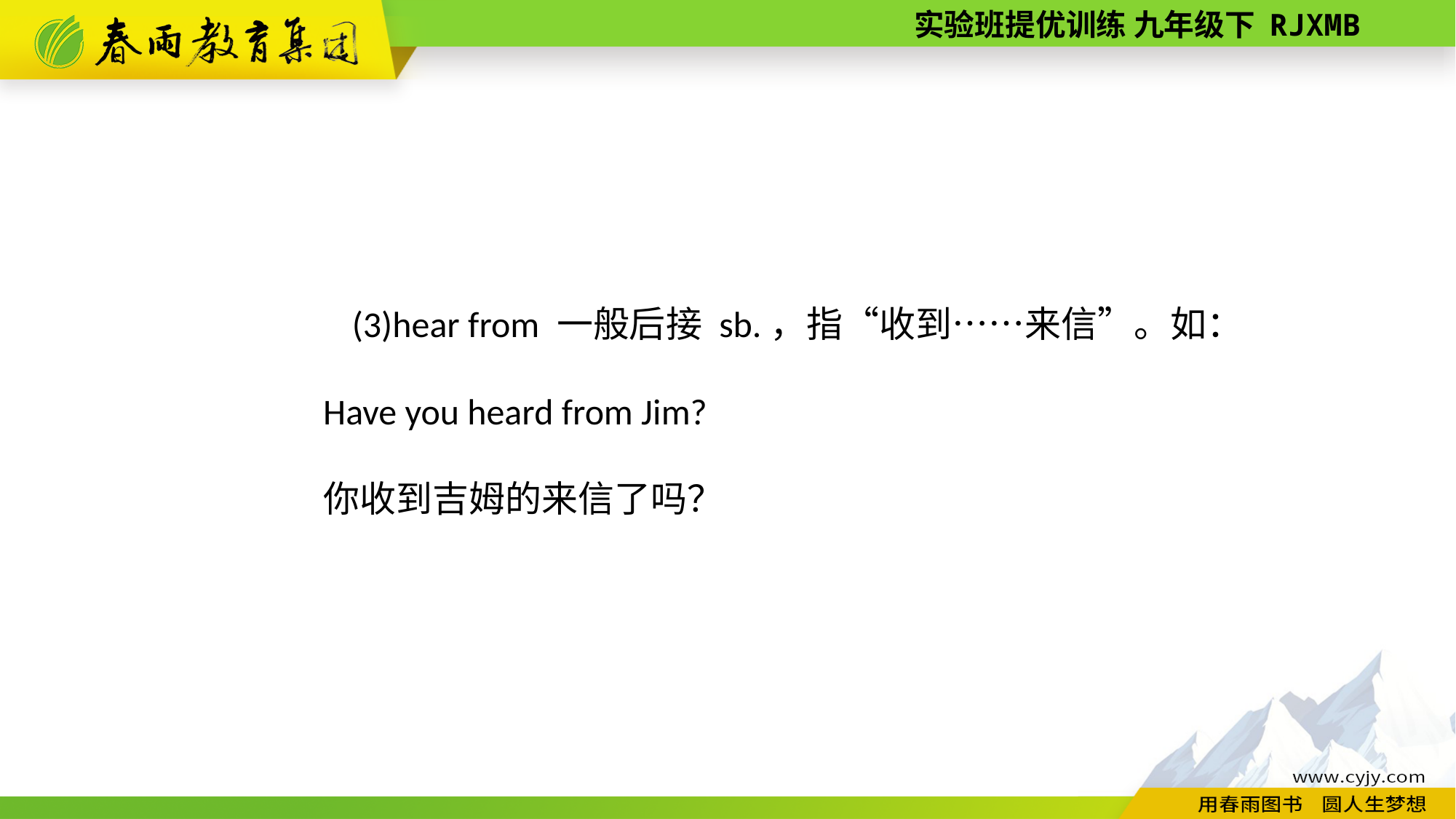

(3)hear from 一般后接 sb.，指“收到……来信”。如：
Have you heard from Jim?
你收到吉姆的来信了吗？